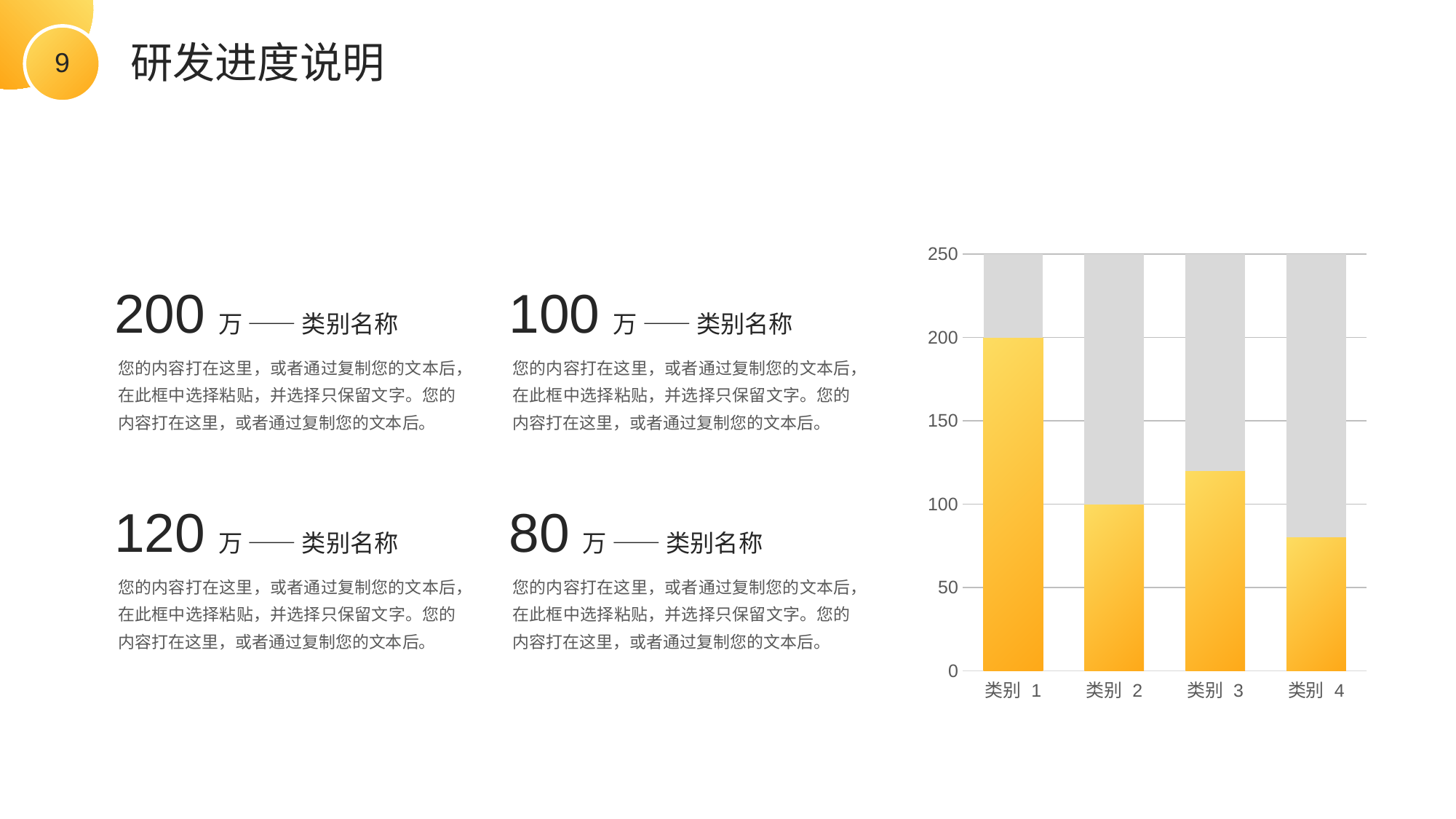

研发进度说明

### Chart

| Category | 系列 1 | 系列 2 |
|---|---|---|
| 类别 1 | 200.0 | 300.0 |
| 类别 2 | 100.0 | 300.0 |
| 类别 3 | 120.0 | 300.0 |
| 类别 4 | 80.0 | 300.0 |
200万 —— 类别名称
100万 —— 类别名称
您的内容打在这里，或者通过复制您的文本后，在此框中选择粘贴，并选择只保留文字。您的内容打在这里，或者通过复制您的文本后。
您的内容打在这里，或者通过复制您的文本后，在此框中选择粘贴，并选择只保留文字。您的内容打在这里，或者通过复制您的文本后。
120万 —— 类别名称
80万 —— 类别名称
您的内容打在这里，或者通过复制您的文本后，在此框中选择粘贴，并选择只保留文字。您的内容打在这里，或者通过复制您的文本后。
您的内容打在这里，或者通过复制您的文本后，在此框中选择粘贴，并选择只保留文字。您的内容打在这里，或者通过复制您的文本后。